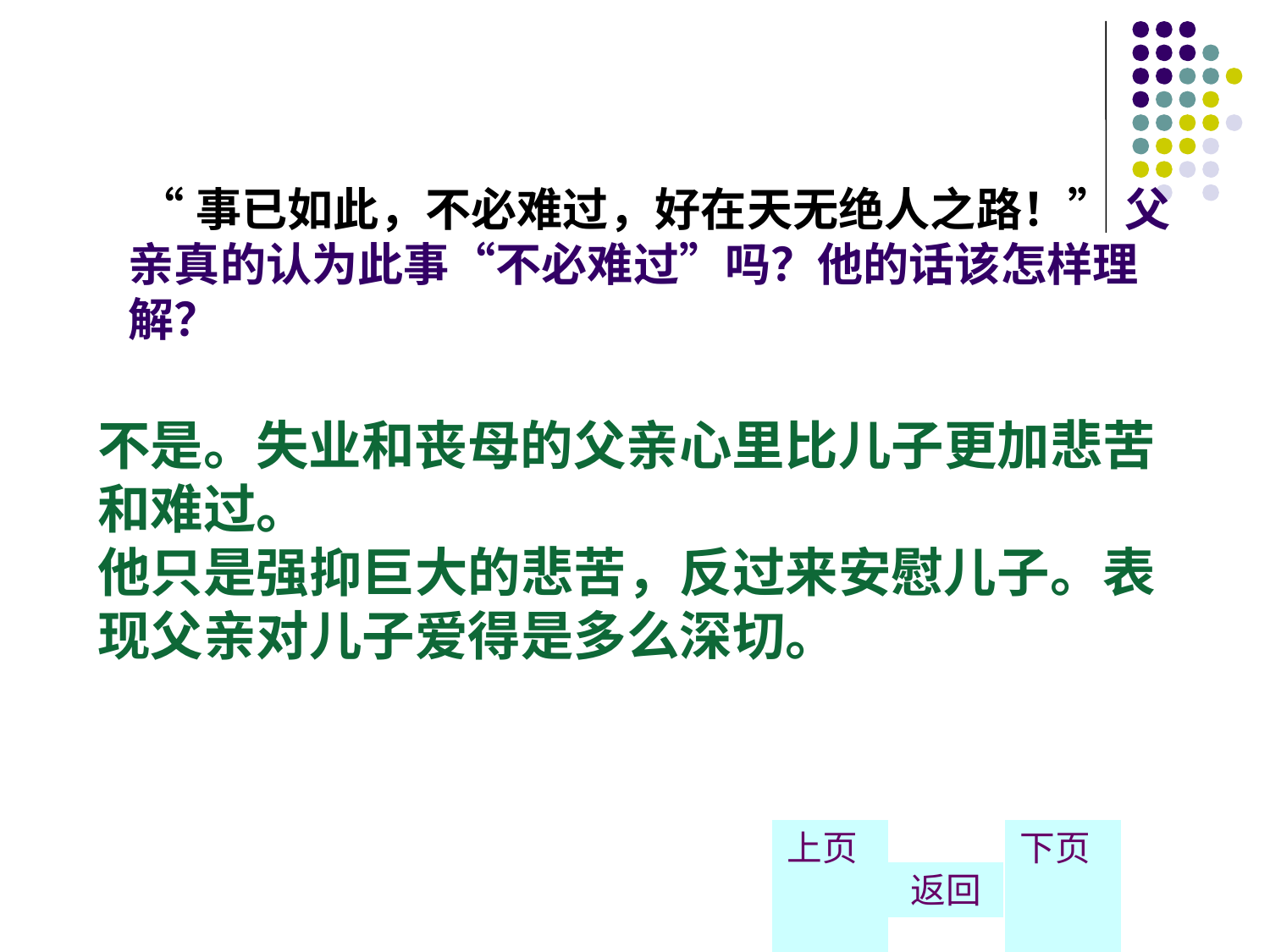

# “事已如此，不必难过，好在天无绝人之路！” 父亲真的认为此事“不必难过”吗？他的话该怎样理解？
不是。失业和丧母的父亲心里比儿子更加悲苦和难过。
他只是强抑巨大的悲苦，反过来安慰儿子。表现父亲对儿子爱得是多么深切。
上页
返回
下页